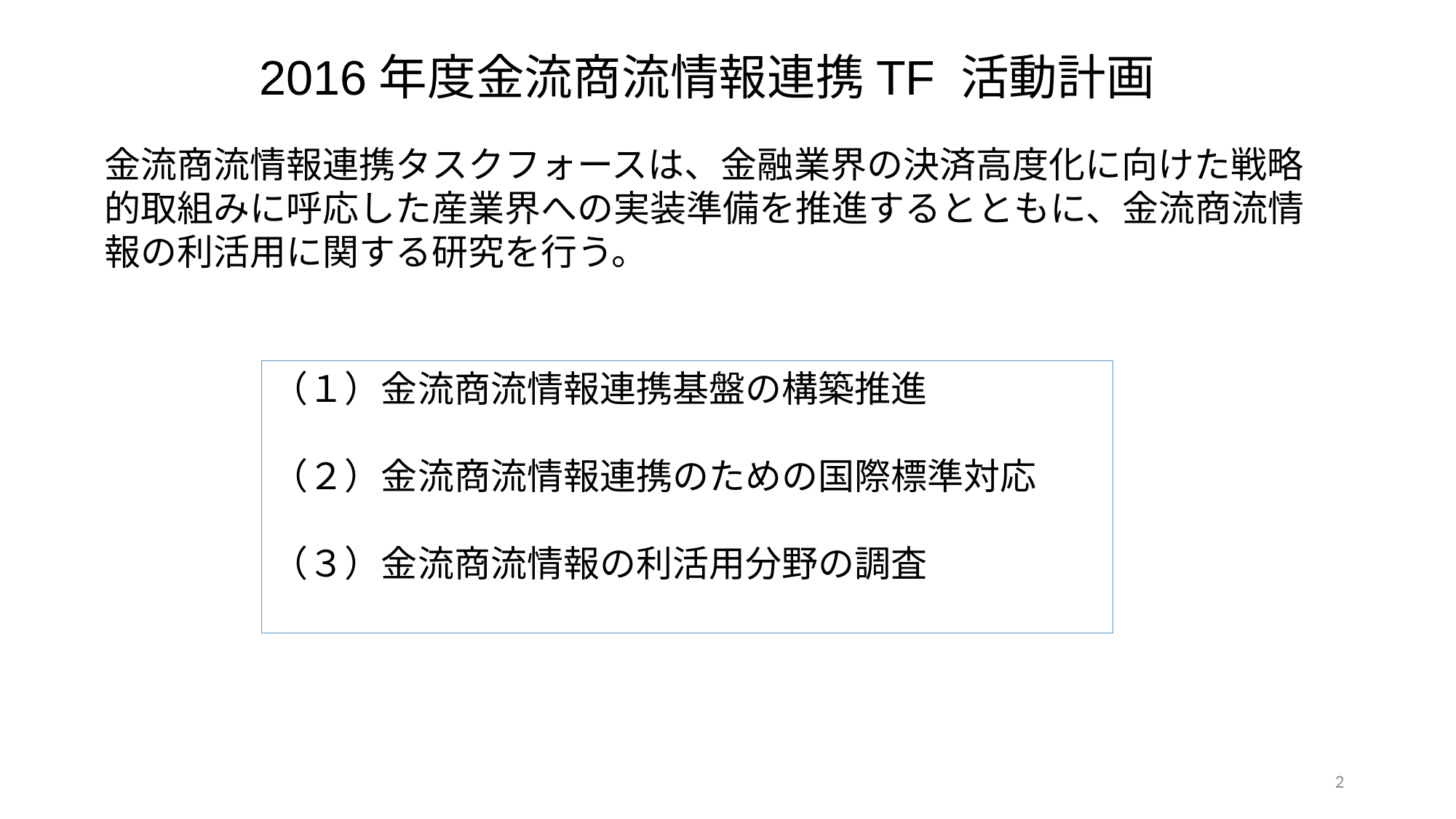

2016年度金流商流情報連携TF 活動計画
金流商流情報連携タスクフォースは、金融業界の決済高度化に向けた戦略的取組みに呼応した産業界への実装準備を推進するとともに、金流商流情報の利活用に関する研究を行う。
（１）金流商流情報連携基盤の構築推進

（２）金流商流情報連携のための国際標準対応

（３）金流商流情報の利活用分野の調査

2